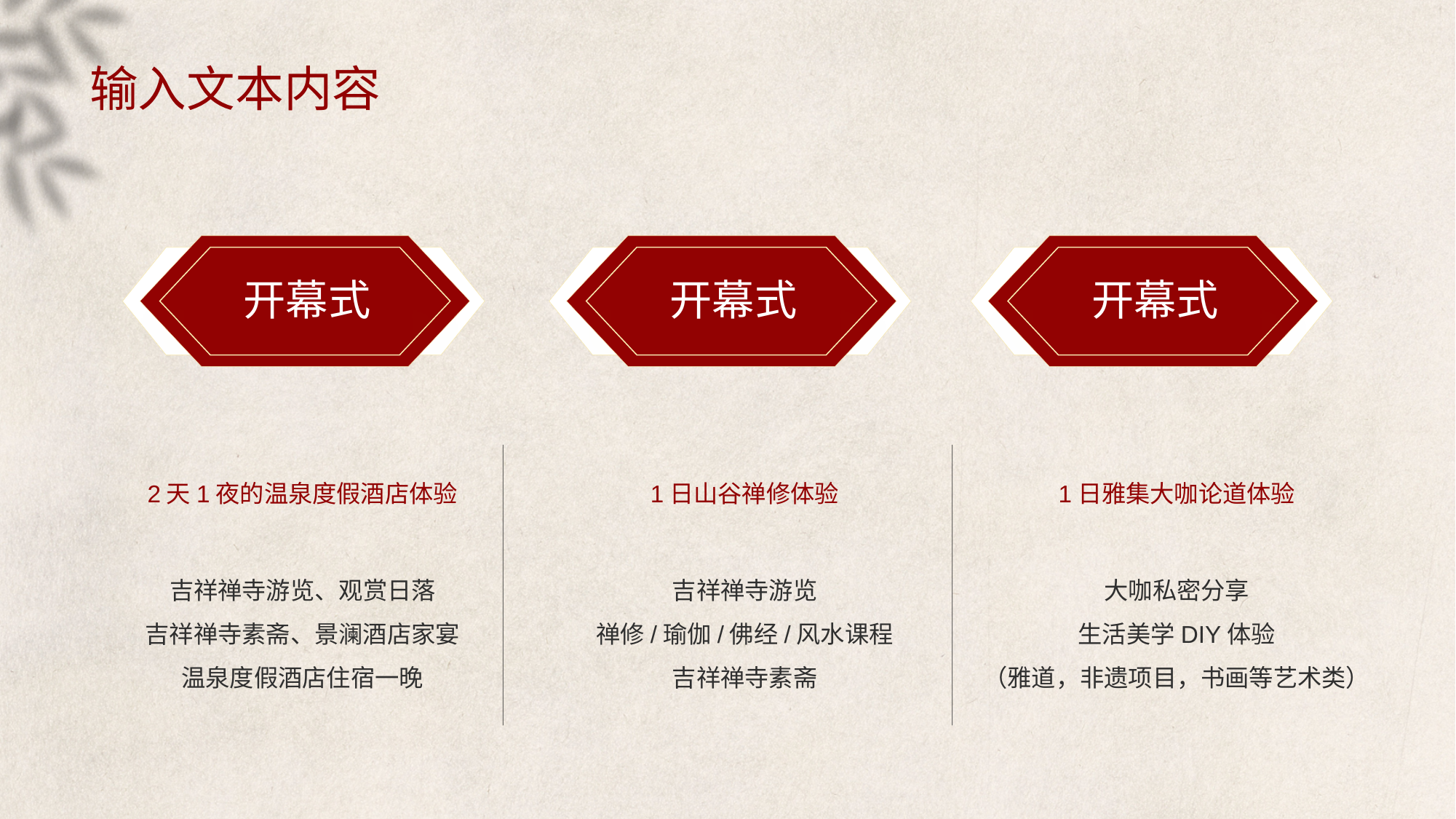

# 输入文本内容

开幕式
开幕式
开幕式
2天1夜的温泉度假酒店体验
1日山谷禅修体验
1日雅集大咖论道体验
吉祥禅寺游览、观赏日落
吉祥禅寺素斋、景澜酒店家宴
温泉度假酒店住宿一晚
吉祥禅寺游览
禅修/瑜伽/佛经/风水课程
吉祥禅寺素斋
大咖私密分享
生活美学DIY体验
（雅道，非遗项目，书画等艺术类）